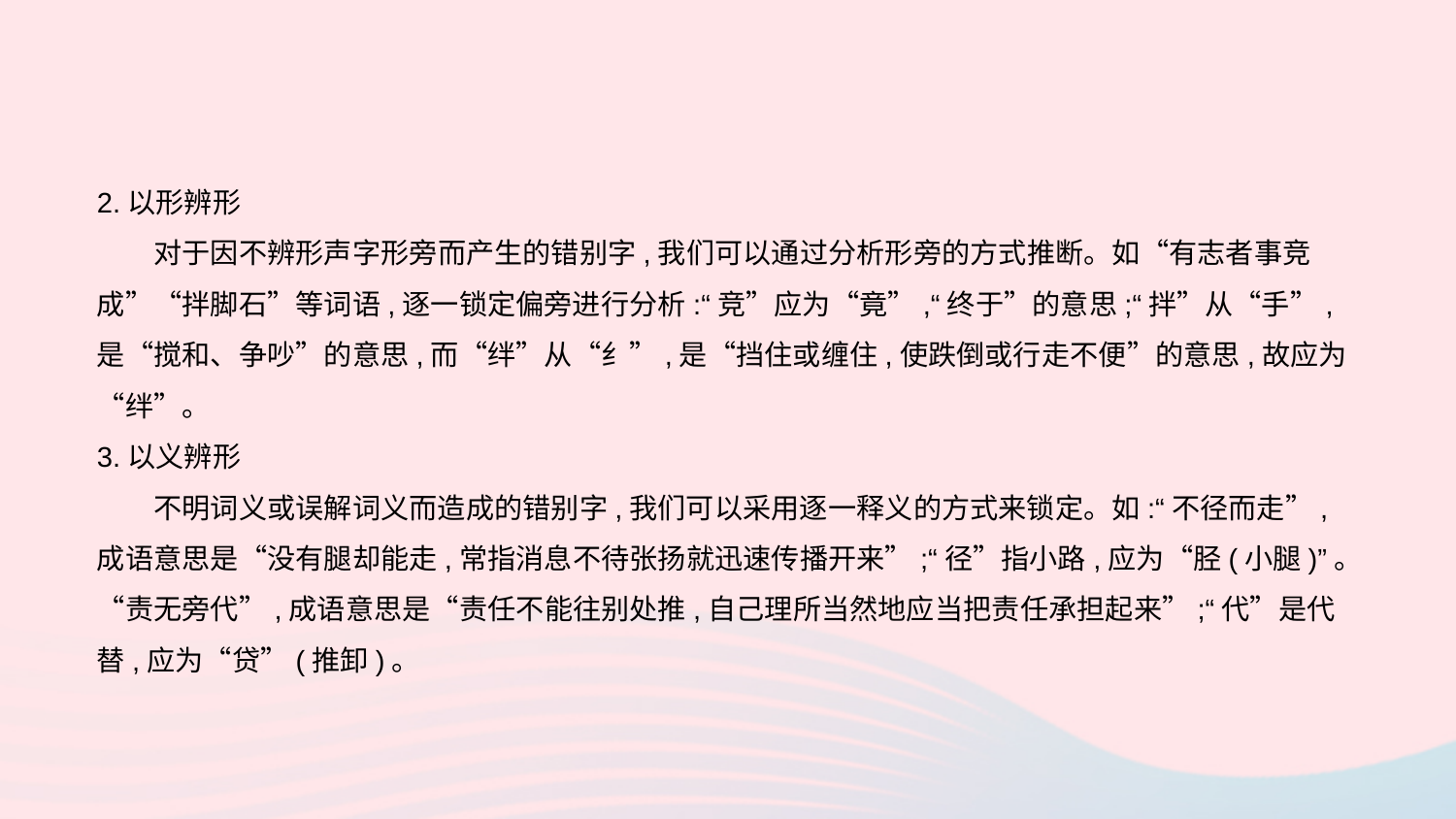

2.以形辨形
　　对于因不辨形声字形旁而产生的错别字,我们可以通过分析形旁的方式推断。如“有志者事竞成”“拌脚石”等词语,逐一锁定偏旁进行分析:“竞”应为“竟”,“终于”的意思;“拌”从“手”,是“搅和、争吵”的意思,而“绊”从“纟”,是“挡住或缠住,使跌倒或行走不便”的意思,故应为“绊”。
3.以义辨形
　　不明词义或误解词义而造成的错别字,我们可以采用逐一释义的方式来锁定。如:“不径而走”,成语意思是“没有腿却能走,常指消息不待张扬就迅速传播开来”;“径”指小路,应为“胫(小腿)”。“责无旁代”,成语意思是“责任不能往别处推,自己理所当然地应当把责任承担起来”;“代”是代替,应为“贷”(推卸)。